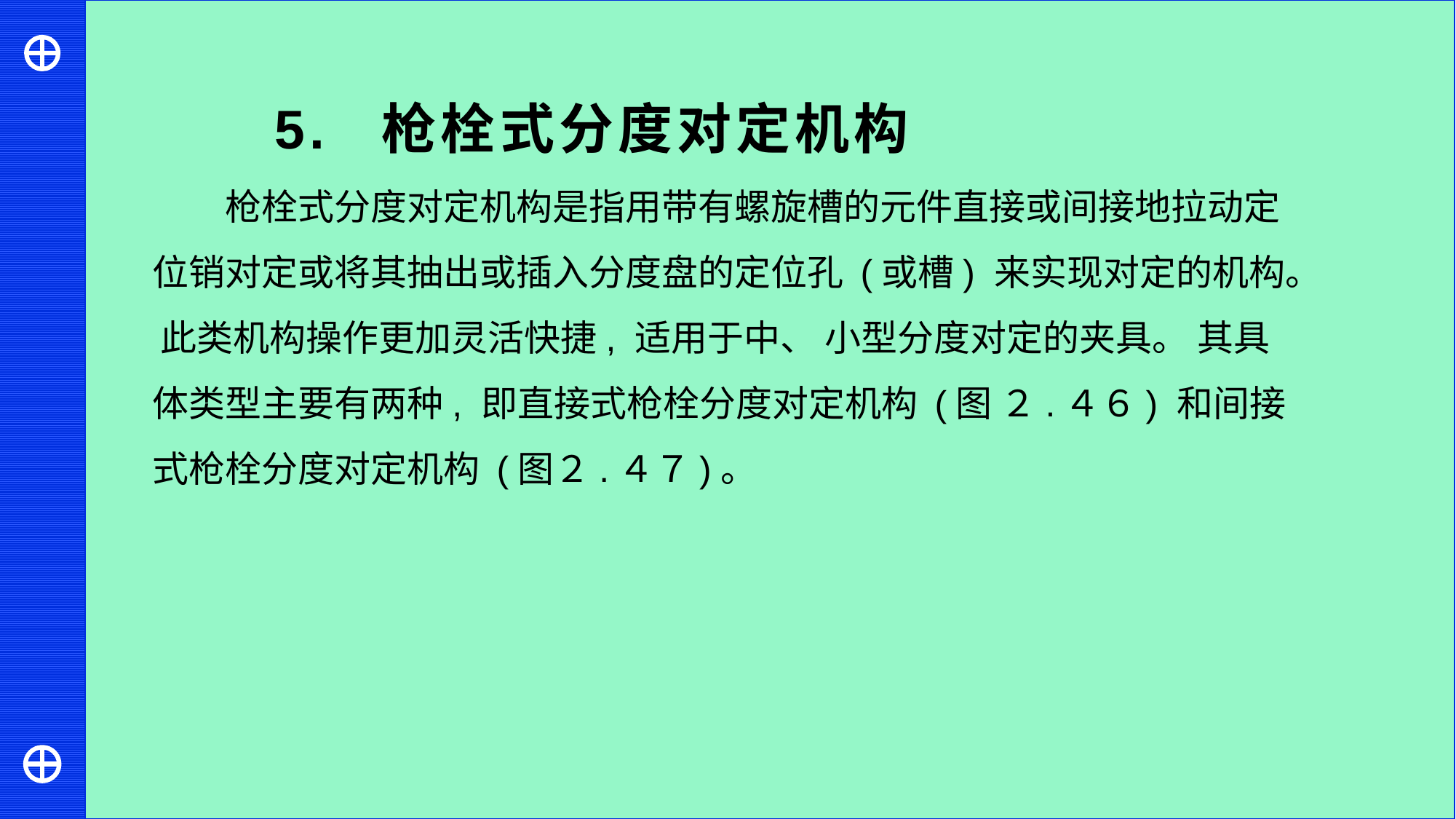

5.  枪栓式分度对定机构
枪栓式分度对定机构是指用带有螺旋槽的元件直接或间接地拉动定位销对定或将其抽出或插入分度盘的定位孔 (或槽) 来实现对定的机构。 此类机构操作更加灵活快捷, 适用于中、 小型分度对定的夹具。 其具体类型主要有两种, 即直接式枪栓分度对定机构 (图 ２.４６) 和间接式枪栓分度对定机构 (图２.４７)。